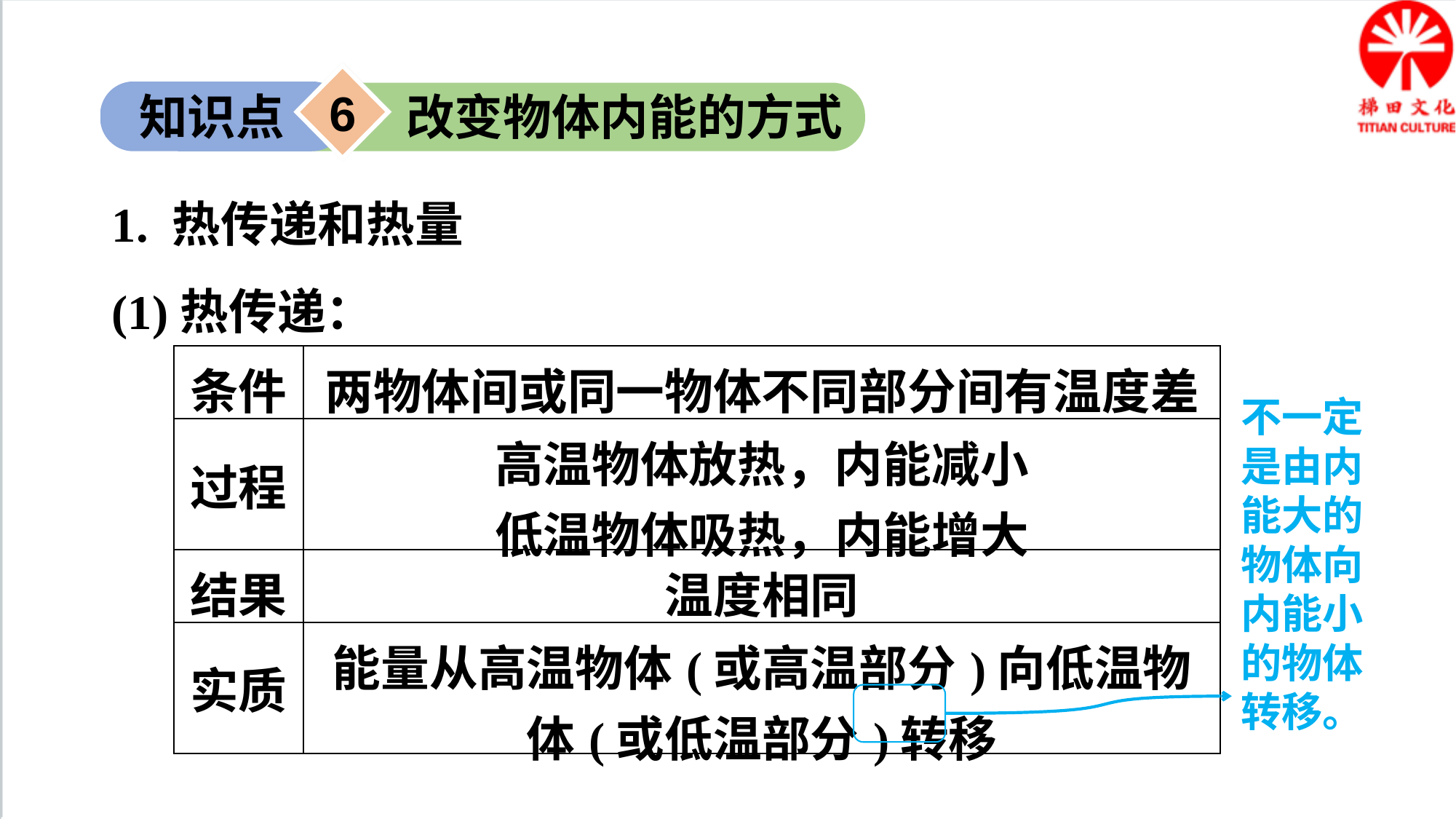

6
知识点
改变物体内能的方式

1. 热传递和热量
(1)热传递：
| 条件 | 两物体间或同一物体不同部分间有温度差 |
| --- | --- |
| 过程 | 高温物体放热，内能减小 低温物体吸热，内能增大 |
| 结果 | 温度相同 |
| 实质 | 能量从高温物体(或高温部分)向低温物体(或低温部分)转移 |
不一定是由内能大的物体向内能小的物体转移。